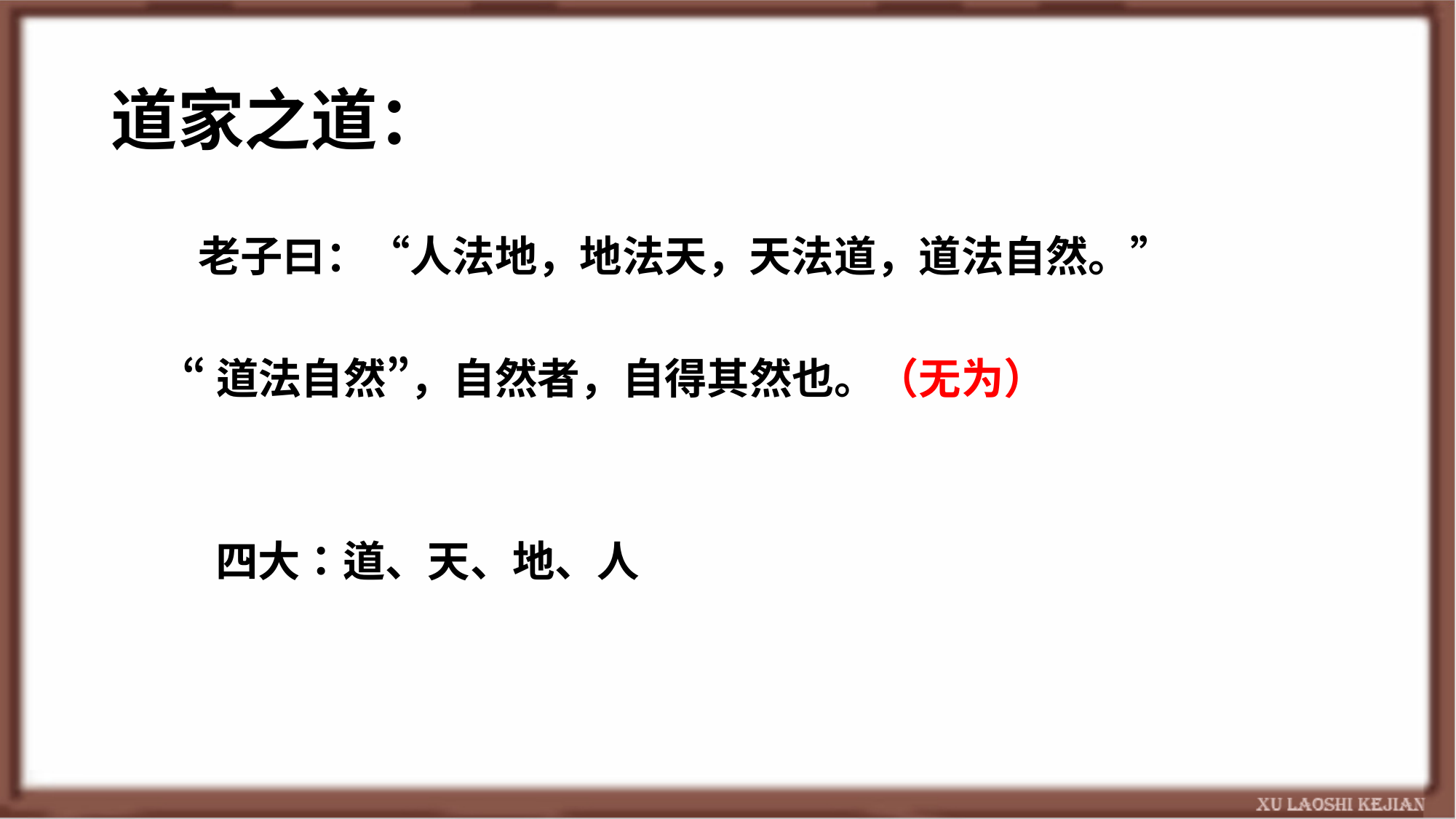

# 道家之道：
        老子曰：“人法地，地法天，天法道，道法自然。”

      “道法自然”，自然者，自得其然也。（无为）

        四大：道、天、地、人